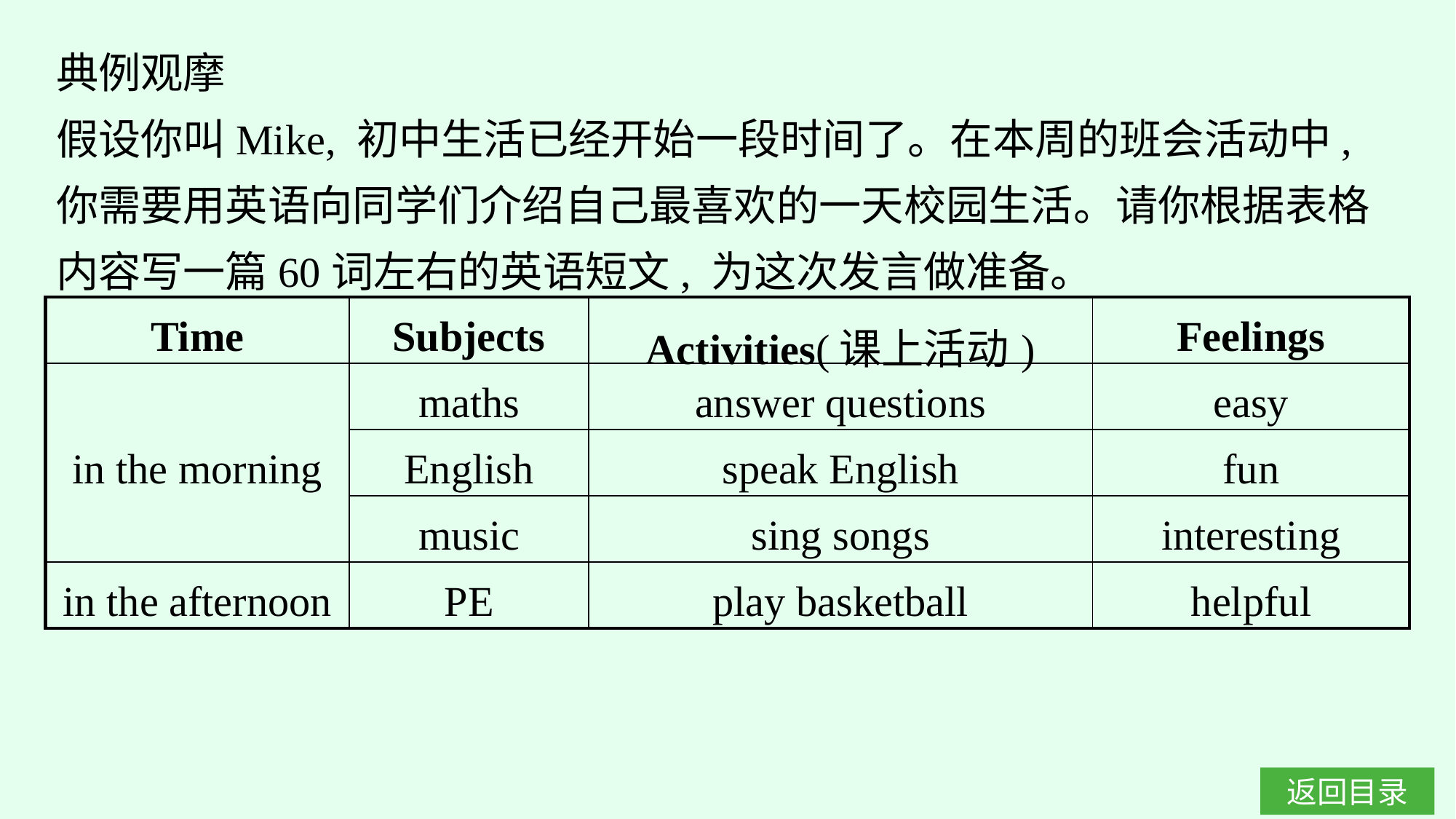

典例观摩
假设你叫Mike, 初中生活已经开始一段时间了。在本周的班会活动中, 你需要用英语向同学们介绍自己最喜欢的一天校园生活。请你根据表格内容写一篇60词左右的英语短文, 为这次发言做准备。
| Time | Subjects | Activities(课上活动) | Feelings |
| --- | --- | --- | --- |
| in the morning | maths | answer questions | easy |
|  | English | speak English | fun |
|  | music | sing songs | interesting |
| in the afternoon | PE | play basketball | helpful |